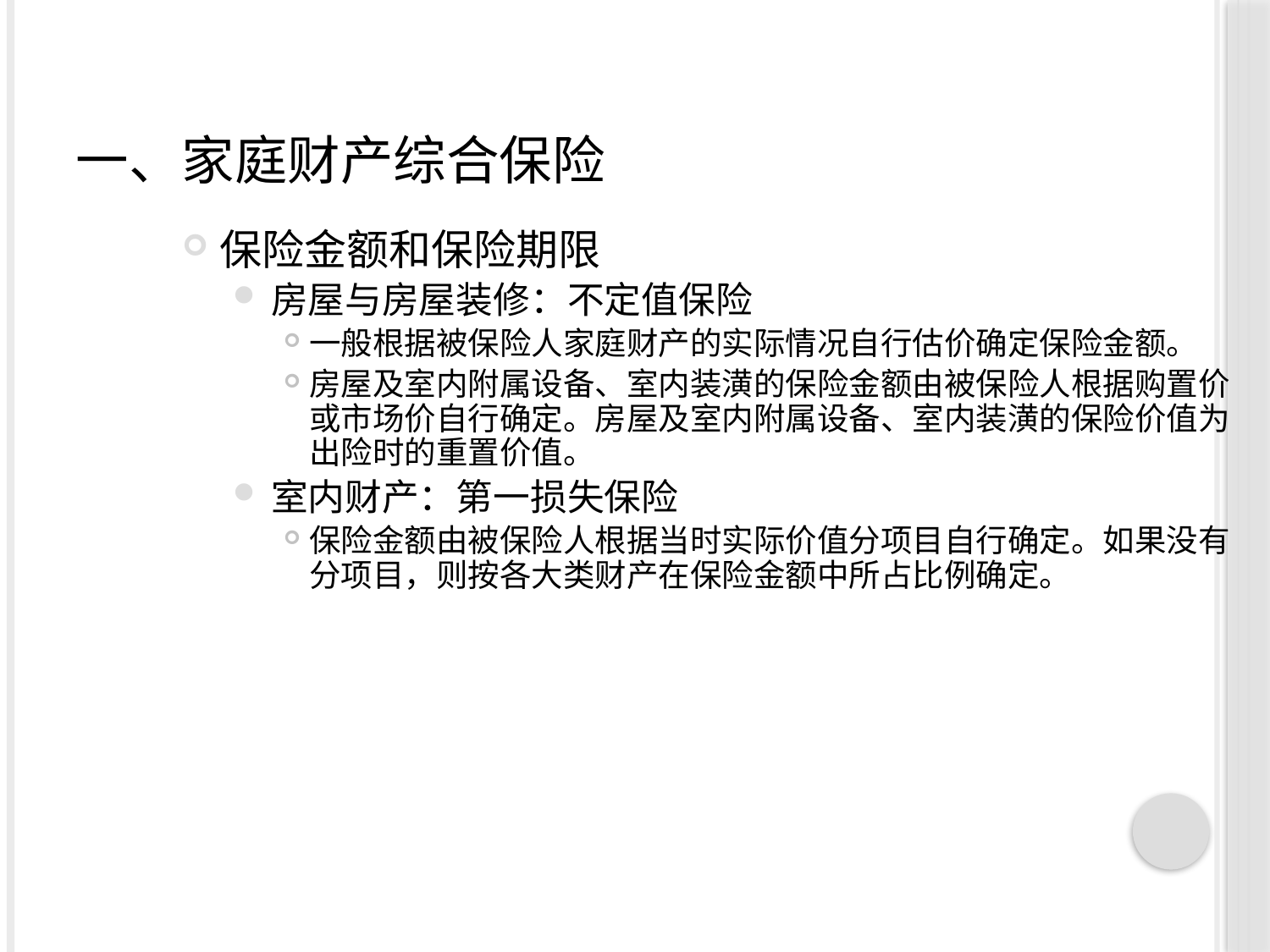

# 一、家庭财产综合保险
保险金额和保险期限
房屋与房屋装修：不定值保险
一般根据被保险人家庭财产的实际情况自行估价确定保险金额。
房屋及室内附属设备、室内装潢的保险金额由被保险人根据购置价或市场价自行确定。房屋及室内附属设备、室内装潢的保险价值为出险时的重置价值。
室内财产：第一损失保险
保险金额由被保险人根据当时实际价值分项目自行确定。如果没有分项目，则按各大类财产在保险金额中所占比例确定。